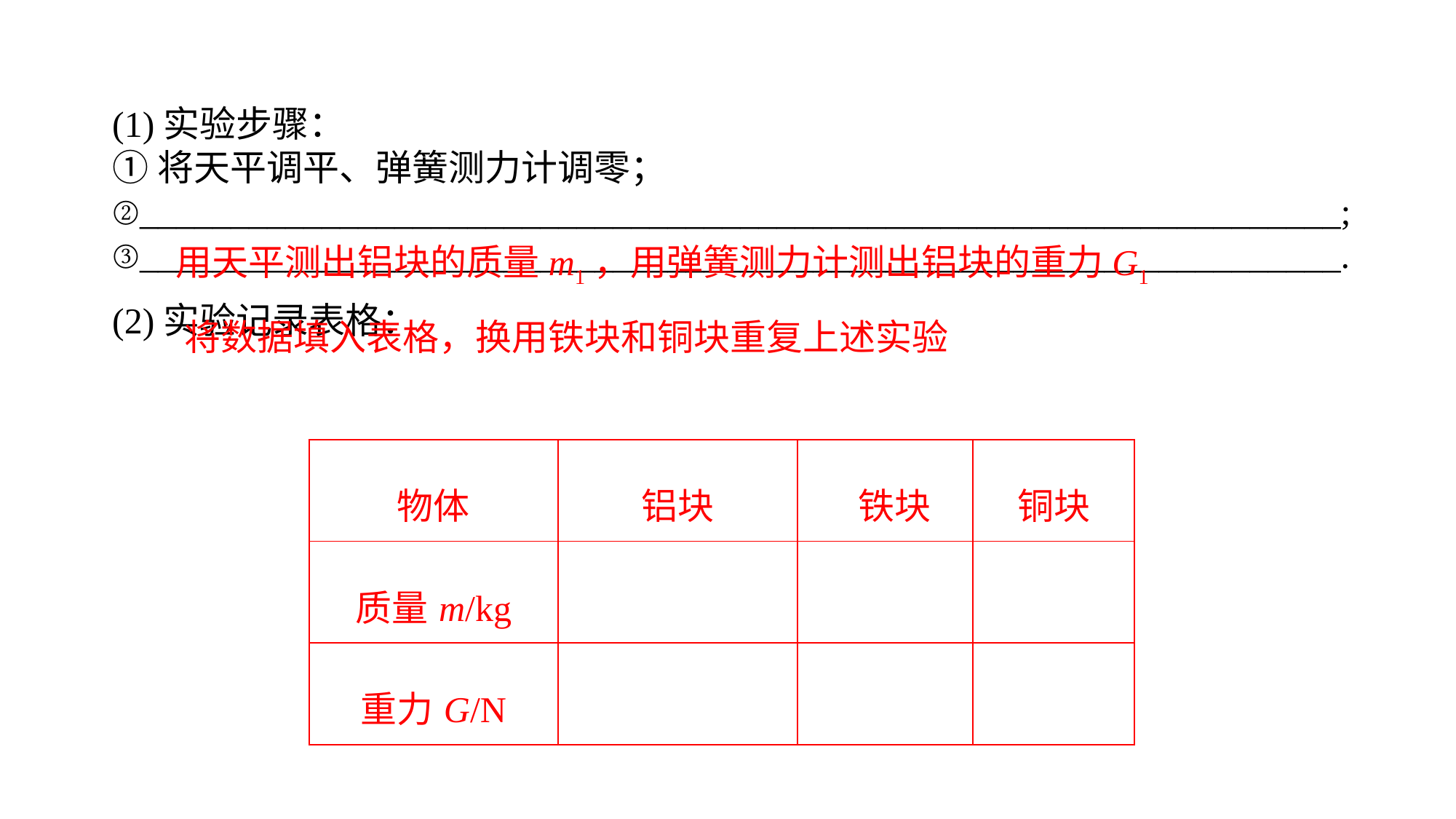

(1)实验步骤：①将天平调平、弹簧测力计调零；②__________________________________________________________________;③__________________________________________________________________.(2)实验记录表格：
用天平测出铝块的质量m1，用弹簧测力计测出铝块的重力G1
将数据填入表格，换用铁块和铜块重复上述实验
| 物体 | 铝块 | 铁块 | 铜块 |
| --- | --- | --- | --- |
| 质量m/kg |  |  |  |
| 重力G/N |  |  |  |